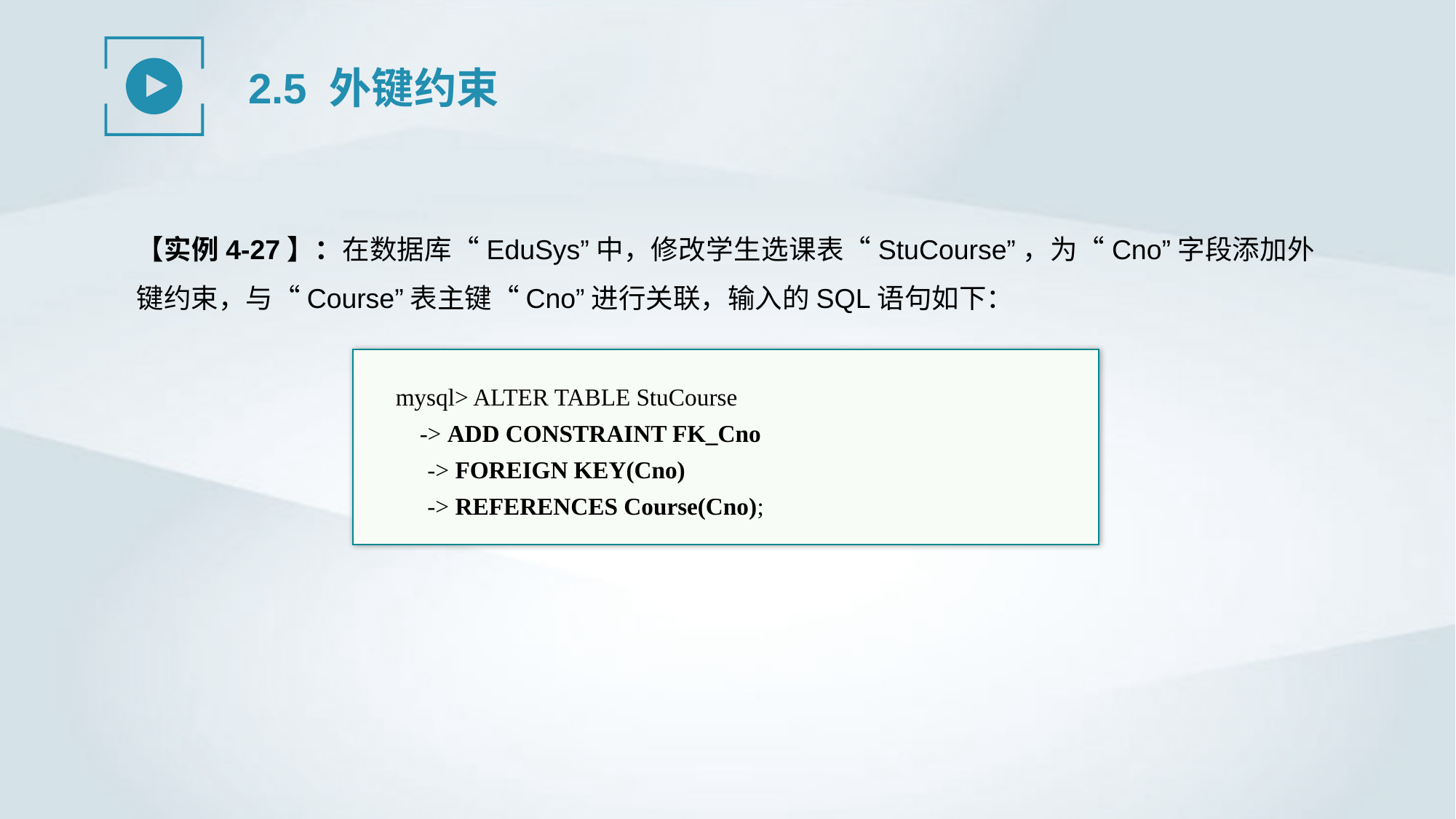

2.5 外键约束
【实例4-27】：在数据库“EduSys”中，修改学生选课表“StuCourse”，为“Cno”字段添加外键约束，与“Course”表主键“Cno”进行关联，输入的SQL语句如下：
mysql> ALTER TABLE StuCourse
    -> ADD CONSTRAINT FK_Cno
-> FOREIGN KEY(Cno)
-> REFERENCES Course(Cno);